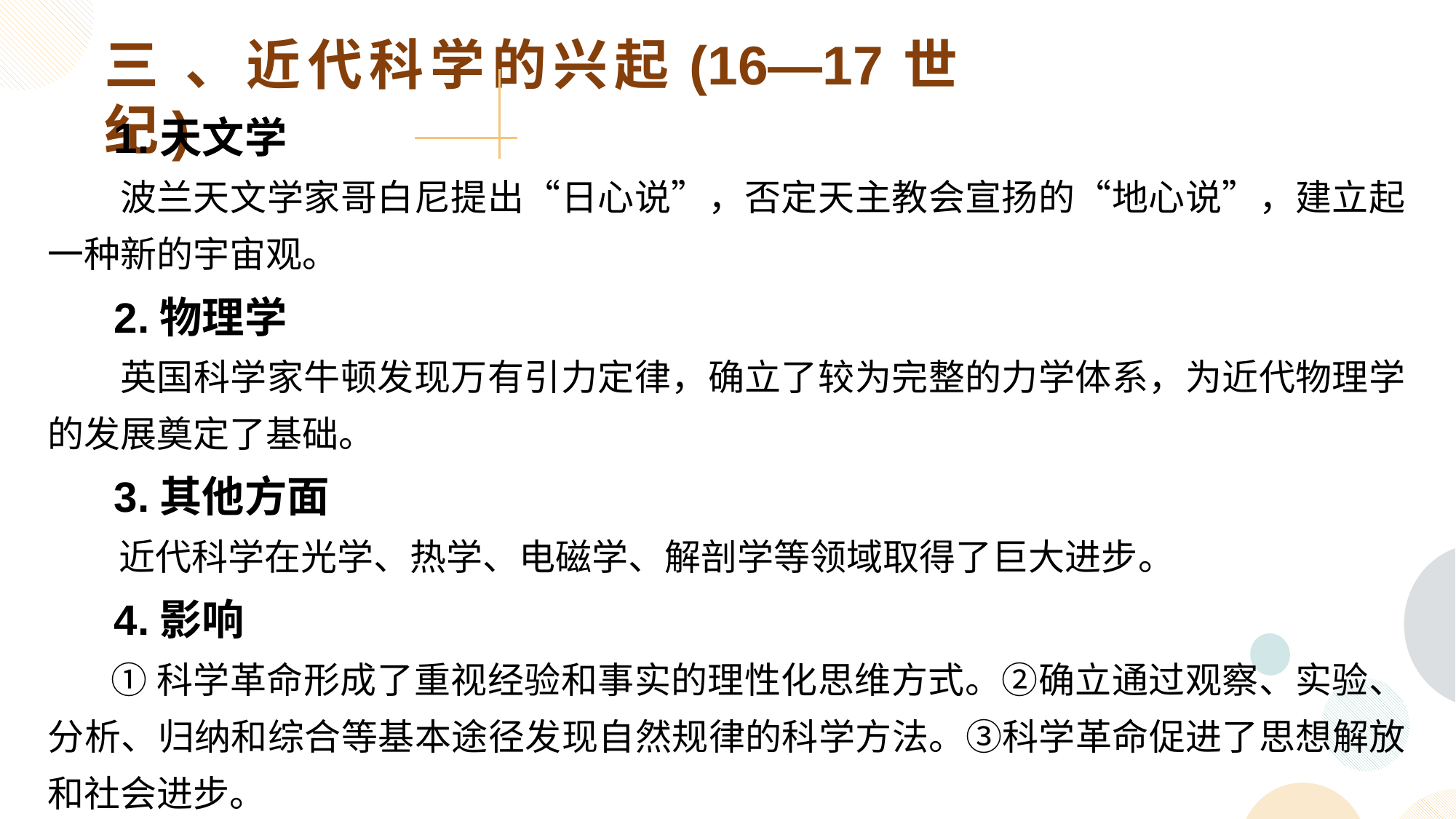

三 、近代科学的兴起(16—17世纪)
 1.天文学
 波兰天文学家哥白尼提出“日心说”，否定天主教会宣扬的“地心说”，建立起一种新的宇宙观。
 2.物理学
 英国科学家牛顿发现万有引力定律，确立了较为完整的力学体系，为近代物理学的发展奠定了基础。
 3.其他方面
 近代科学在光学、热学、电磁学、解剖学等领域取得了巨大进步。
 4.影响
 ①科学革命形成了重视经验和事实的理性化思维方式。②确立通过观察、实验、分析、归纳和综合等基本途径发现自然规律的科学方法。③科学革命促进了思想解放和社会进步。